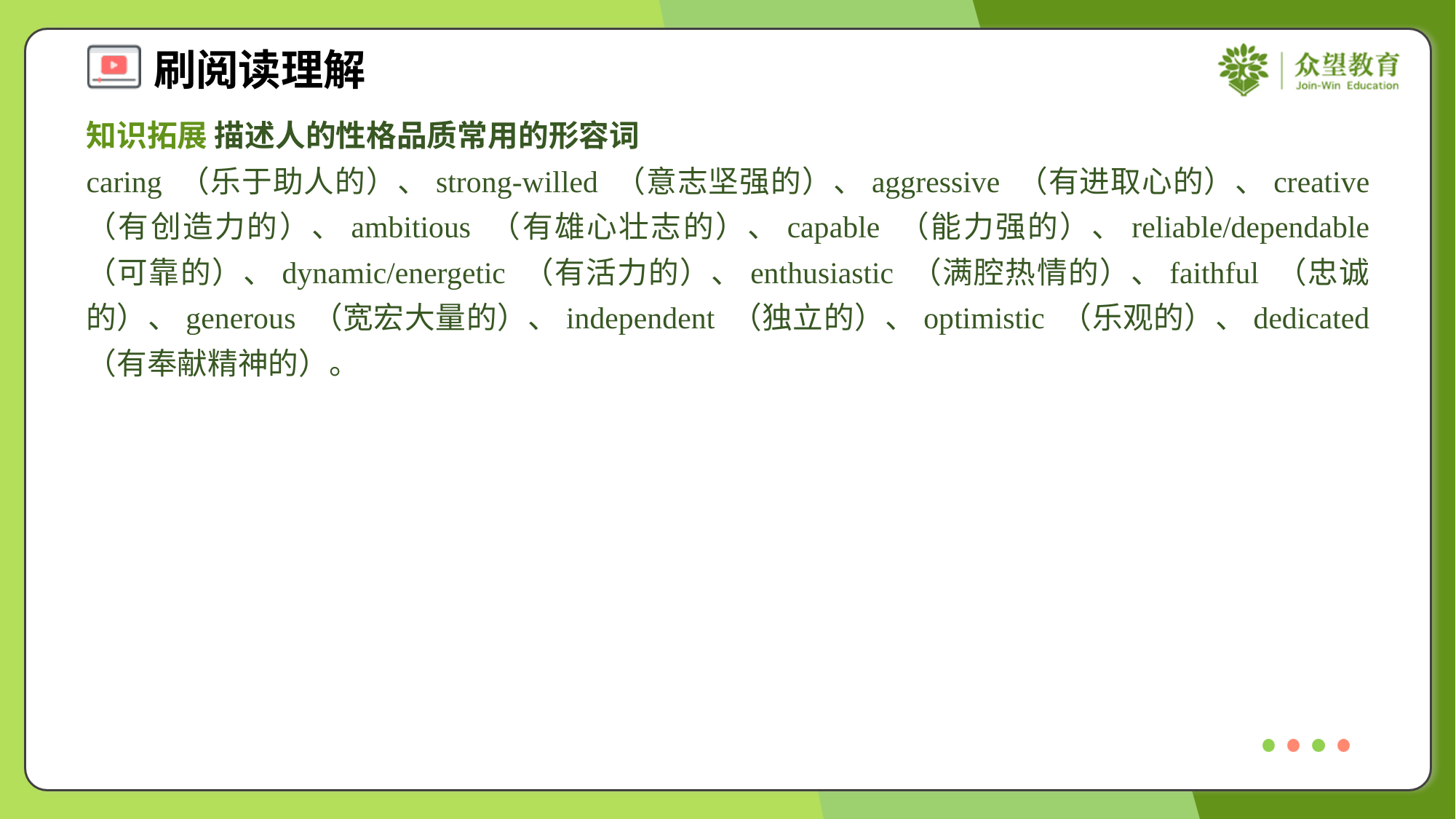

知识拓展 描述人的性格品质常用的形容词
caring （乐于助人的）、strong-willed （意志坚强的）、aggressive （有进取心的）、creative （有创造力的）、ambitious （有雄心壮志的）、capable （能力强的）、reliable/dependable （可靠的）、dynamic/energetic （有活力的）、enthusiastic （满腔热情的）、faithful （忠诚的）、generous （宽宏大量的）、independent （独立的）、optimistic （乐观的）、dedicated （有奉献精神的）。